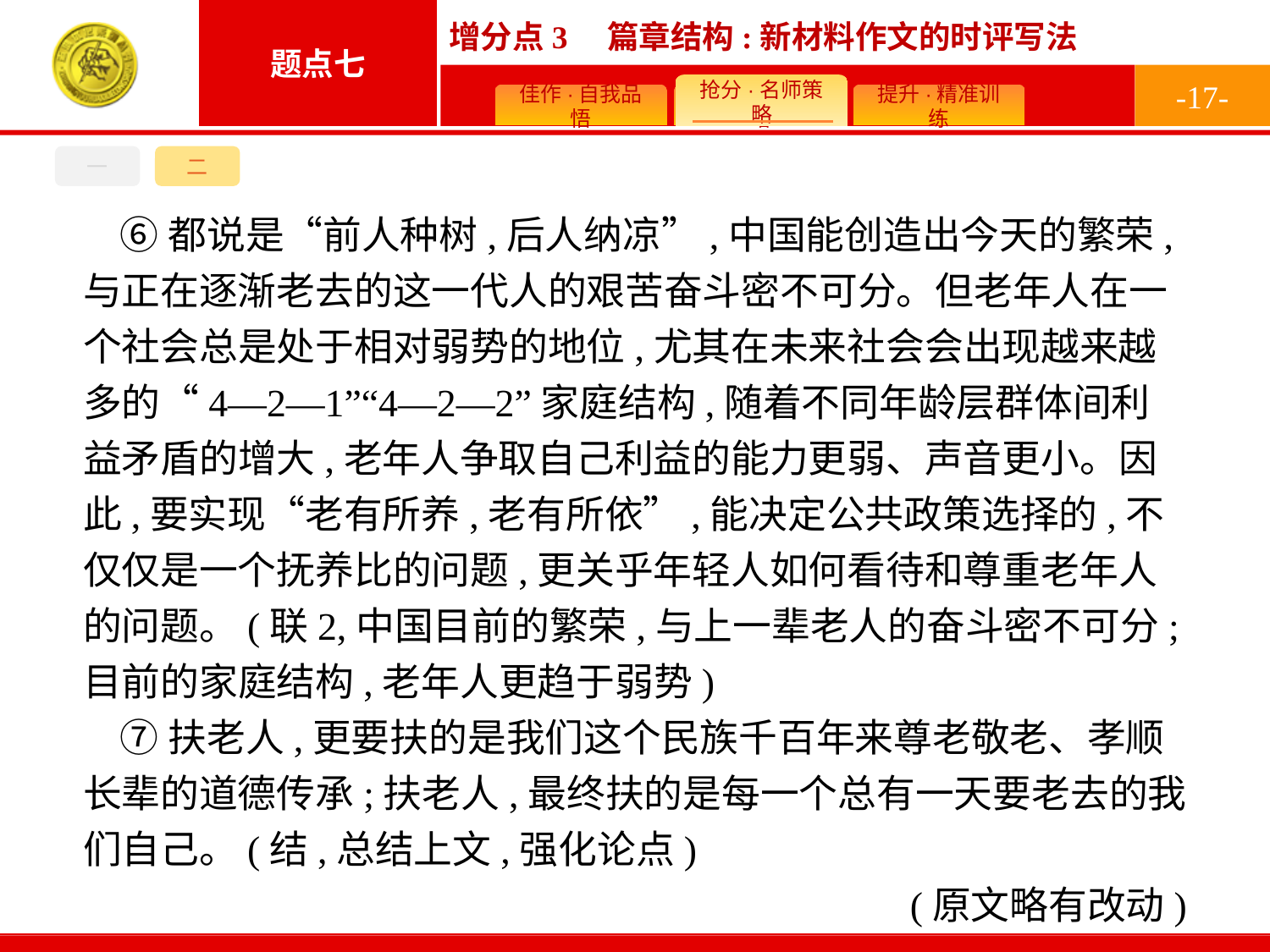

-17-
一
二
⑥都说是“前人种树,后人纳凉”,中国能创造出今天的繁荣,与正在逐渐老去的这一代人的艰苦奋斗密不可分。但老年人在一个社会总是处于相对弱势的地位,尤其在未来社会会出现越来越多的“4—2—1”“4—2—2”家庭结构,随着不同年龄层群体间利益矛盾的增大,老年人争取自己利益的能力更弱、声音更小。因此,要实现“老有所养,老有所依”,能决定公共政策选择的,不仅仅是一个抚养比的问题,更关乎年轻人如何看待和尊重老年人的问题。(联2,中国目前的繁荣,与上一辈老人的奋斗密不可分;目前的家庭结构,老年人更趋于弱势)
⑦扶老人,更要扶的是我们这个民族千百年来尊老敬老、孝顺长辈的道德传承;扶老人,最终扶的是每一个总有一天要老去的我们自己。(结,总结上文,强化论点)
(原文略有改动)